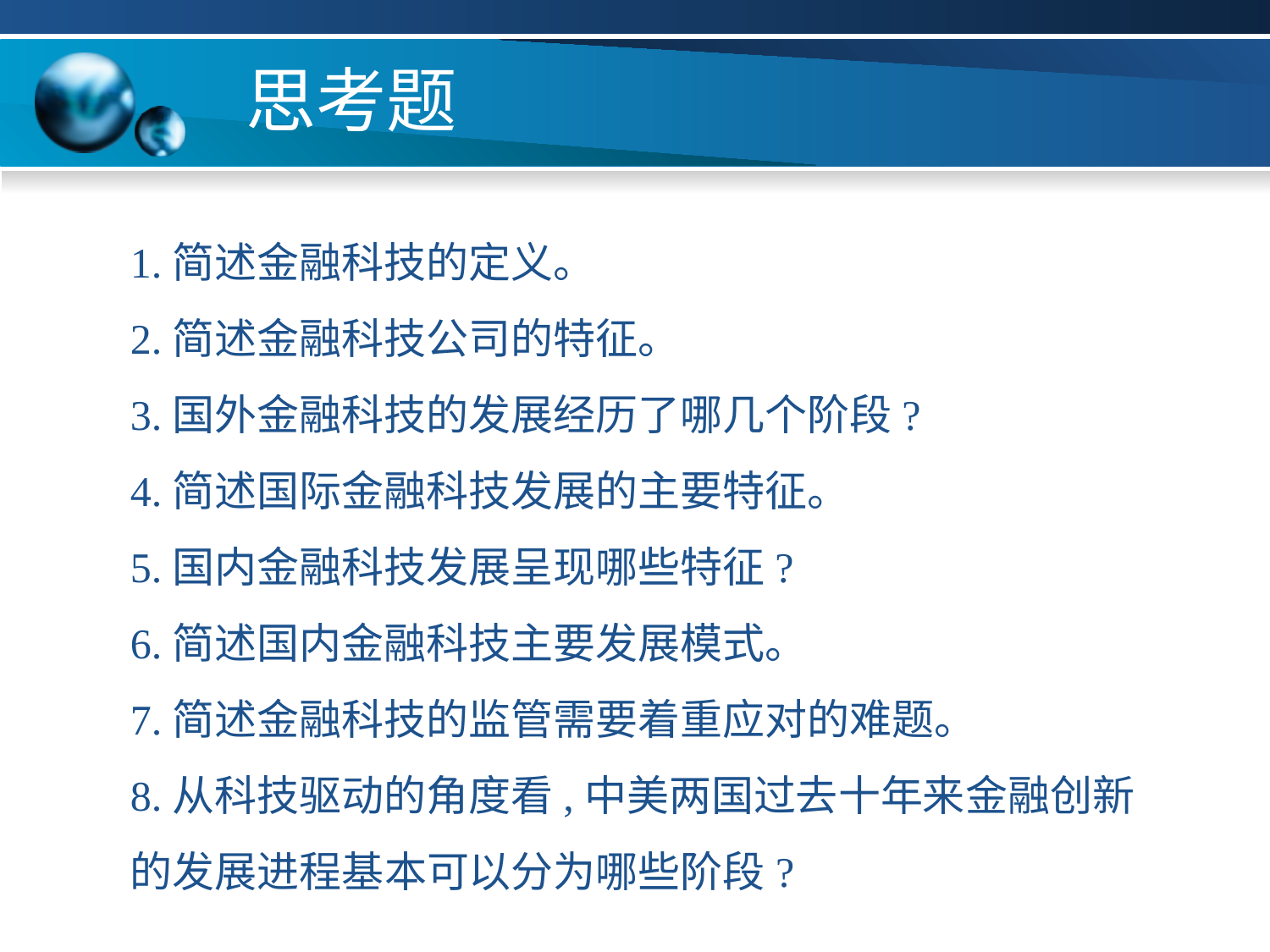

# 思考题
1.简述金融科技的定义。
2.简述金融科技公司的特征。
3.国外金融科技的发展经历了哪几个阶段?
4.简述国际金融科技发展的主要特征。
5.国内金融科技发展呈现哪些特征?
6.简述国内金融科技主要发展模式。
7.简述金融科技的监管需要着重应对的难题。
8.从科技驱动的角度看,中美两国过去十年来金融创新的发展进程基本可以分为哪些阶段?